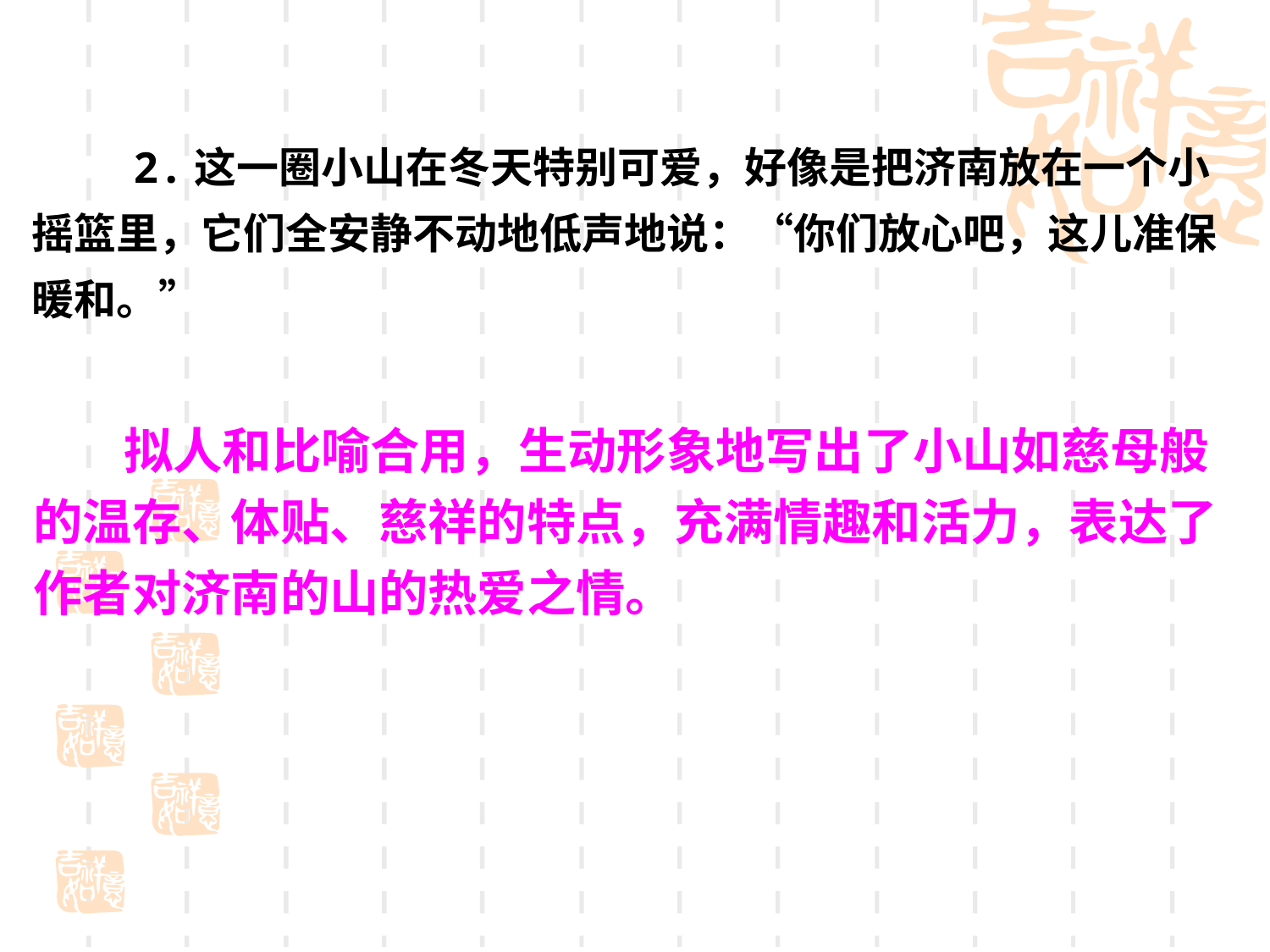

2.这一圈小山在冬天特别可爱，好像是把济南放在一个小摇篮里，它们全安静不动地低声地说：“你们放心吧，这儿准保暖和。”

       拟人和比喻合用，生动形象地写出了小山如慈母般的温存、体贴、慈祥的特点，充满情趣和活力，表达了作者对济南的山的热爱之情。